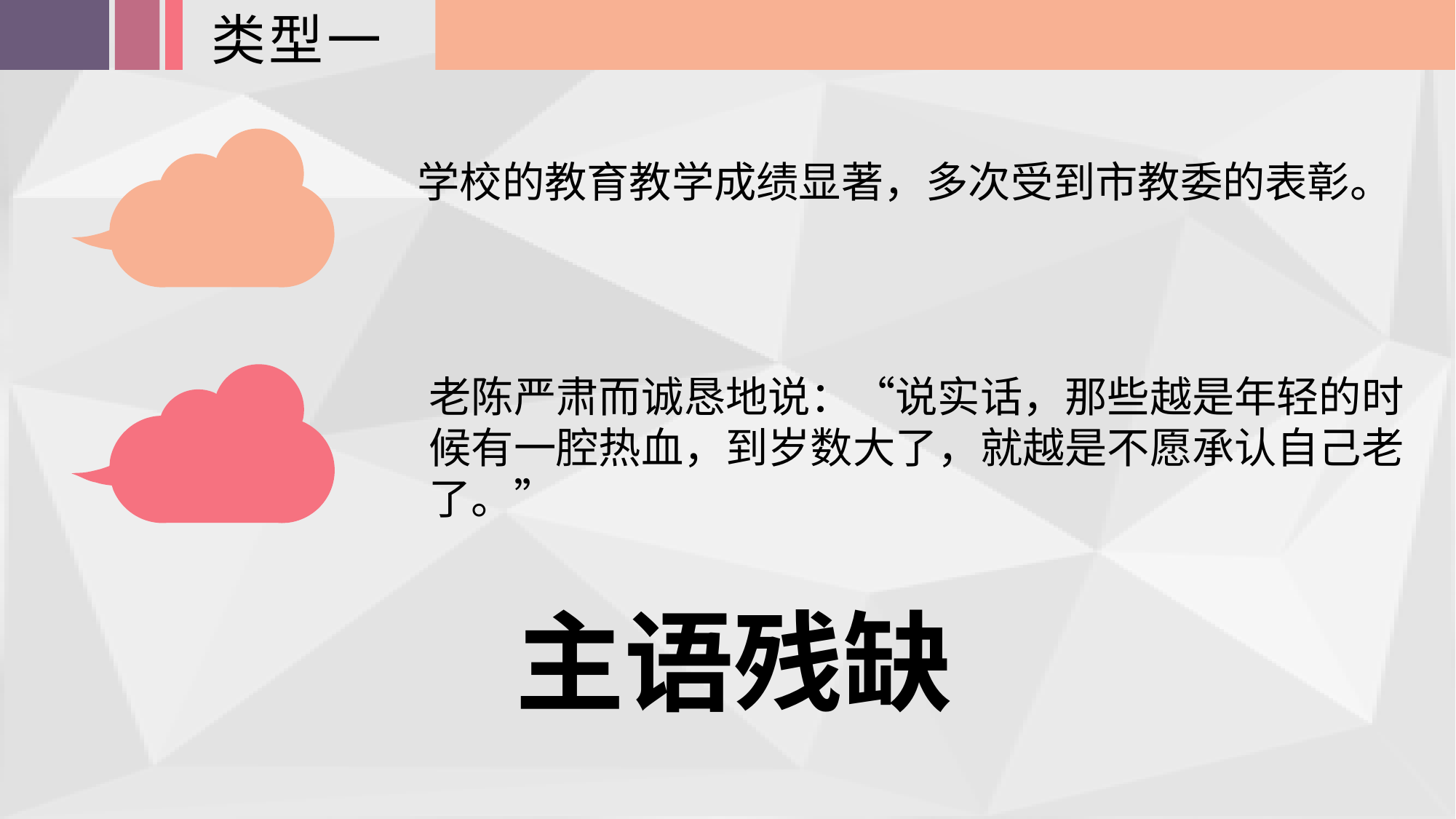

类型一

学校的教育教学成绩显著，多次受到市教委的表彰。

老陈严肃而诚恳地说：“说实话，那些越是年轻的时候有一腔热血，到岁数大了，就越是不愿承认自己老了。”
主语残缺